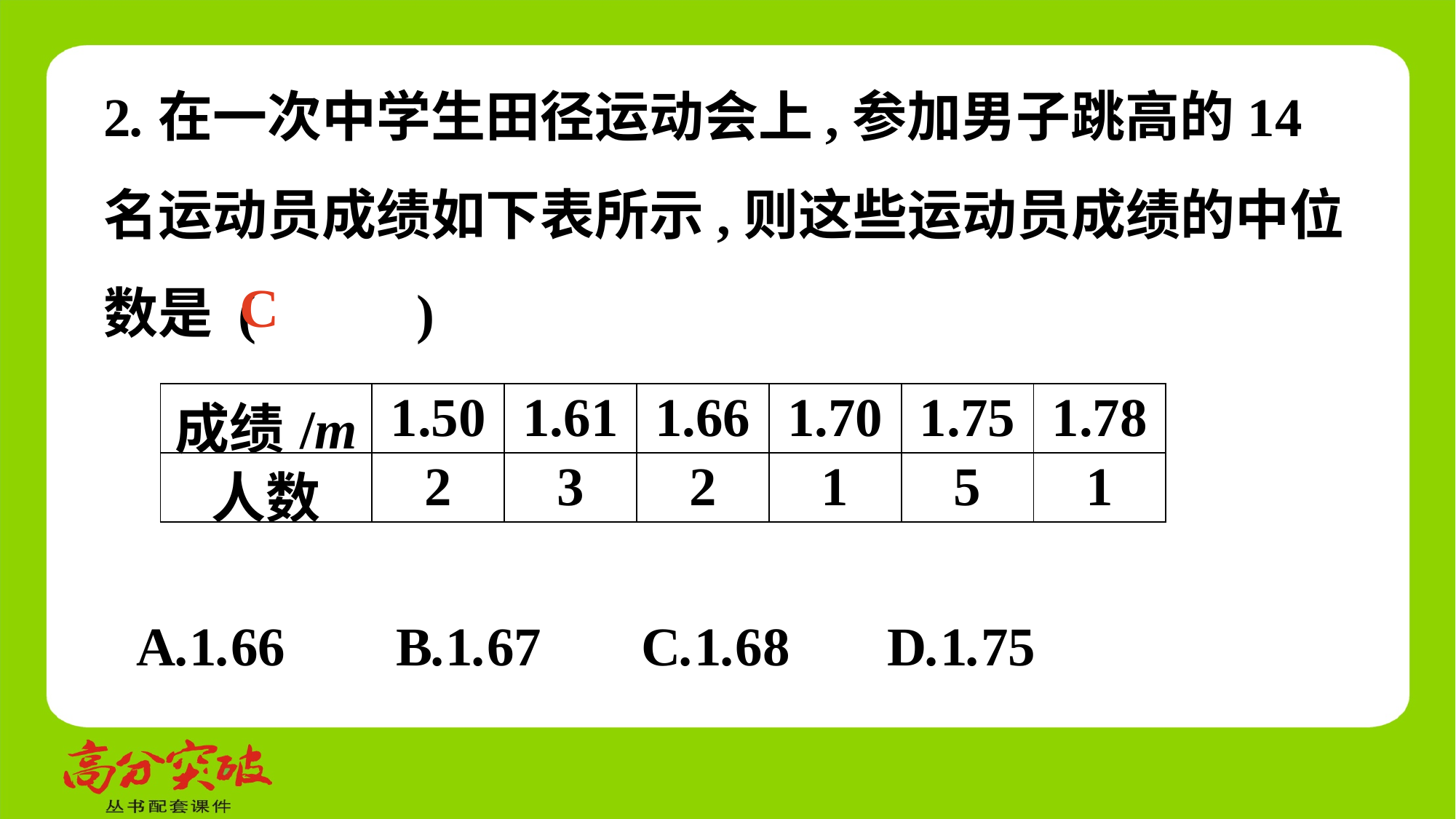

2.在一次中学生田径运动会上,参加男子跳高的14名运动员成绩如下表所示,则这些运动员成绩的中位数是 (　  　)
C
| 成绩/m | 1.50 | 1.61 | 1.66 | 1.70 | 1.75 | 1.78 |
| --- | --- | --- | --- | --- | --- | --- |
| 人数 | 2 | 3 | 2 | 1 | 5 | 1 |
A.1.66	   B.1.67	     C.1.68	       D.1.75